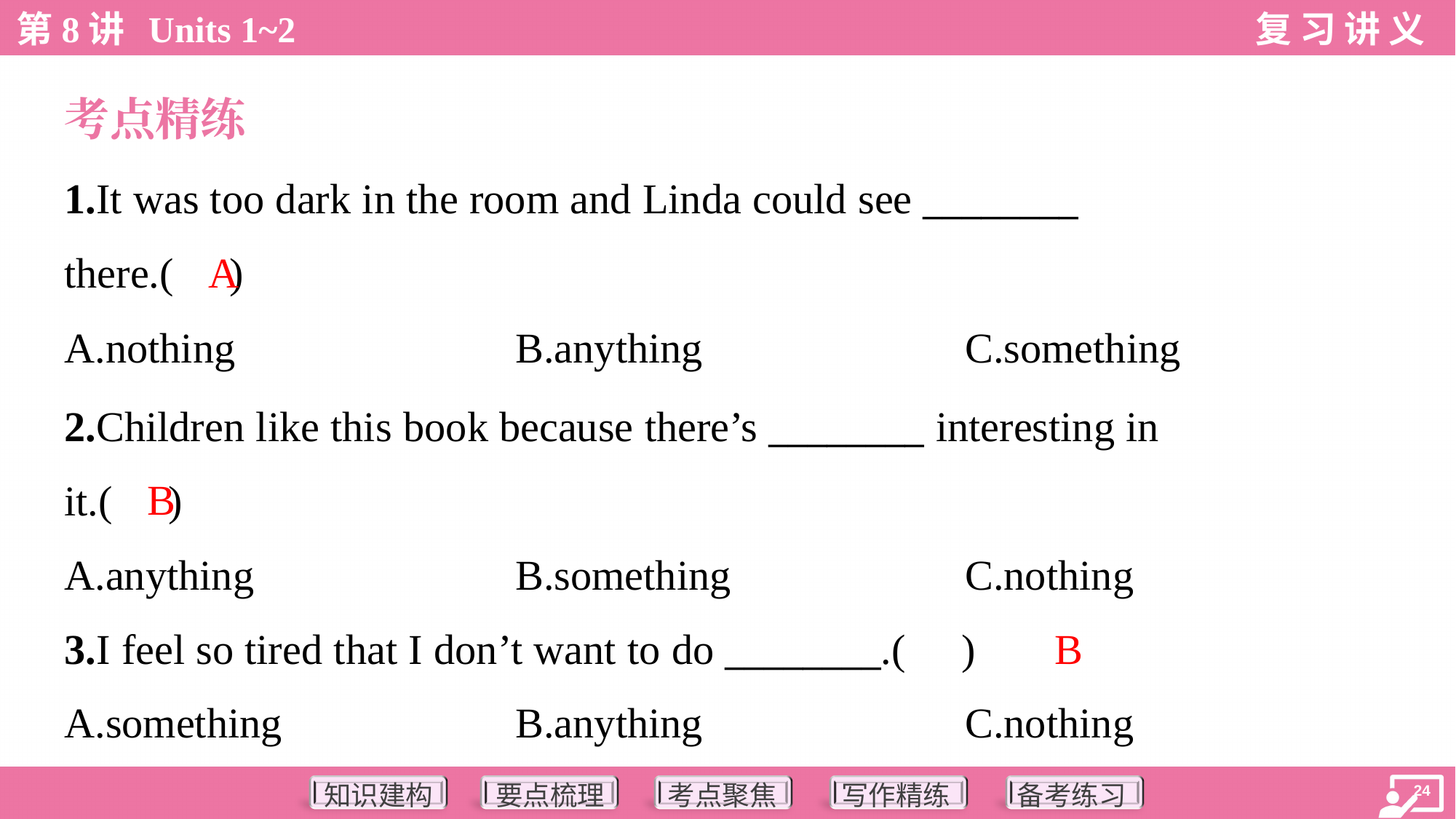

考点精练
1.It was too dark in the room and Linda could see ________
there.(     )
A
A.nothing	B.anything	C.something
2.Children like this book because there’s ________ interesting in
it.(     )
B
A.anything	B.something	C.nothing
B
3.I feel so tired that I don’t want to do ________.(     )
A.something	B.anything	C.nothing